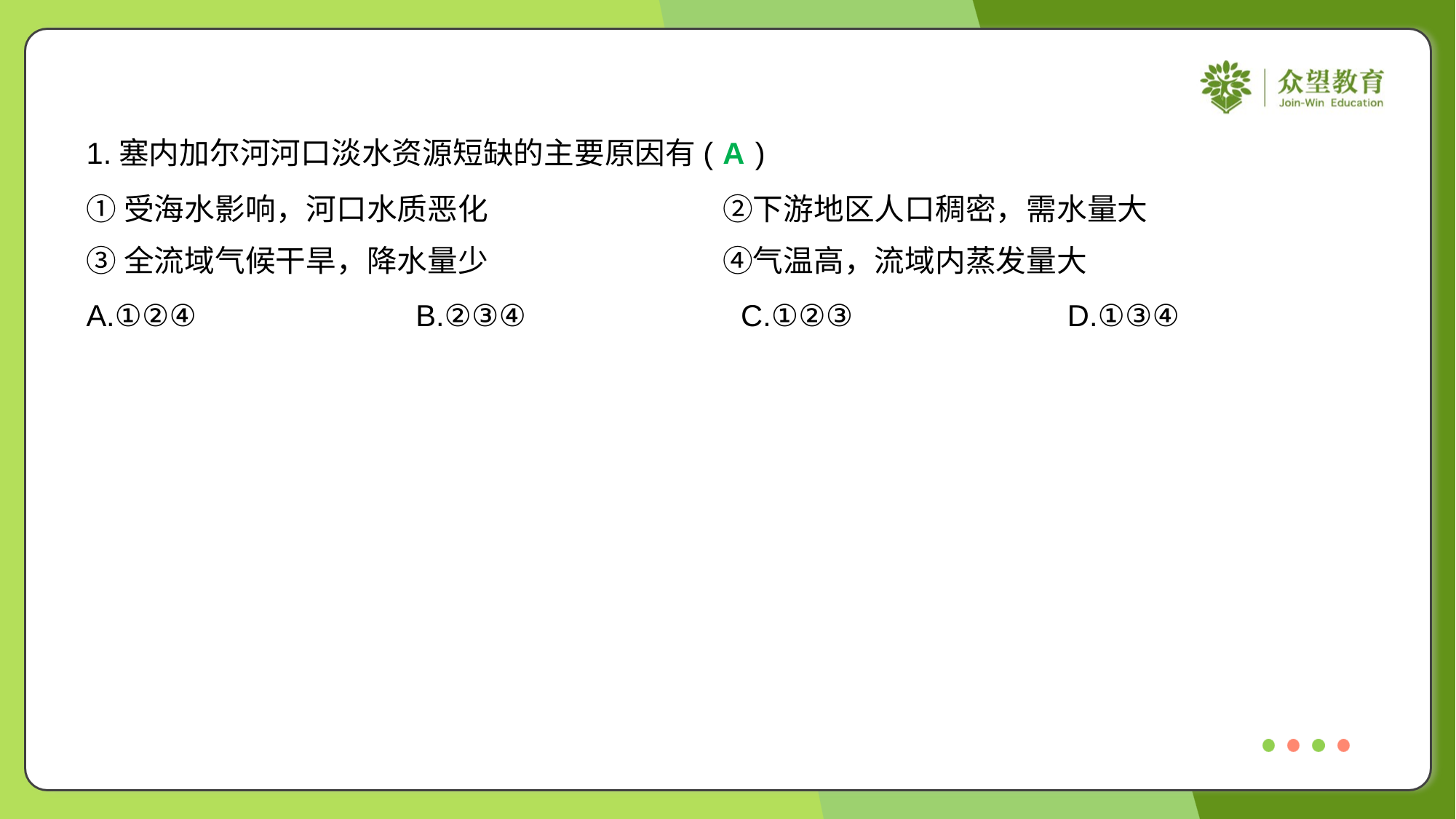

1.塞内加尔河河口淡水资源短缺的主要原因有(     )
A
①受海水影响，河口水质恶化	②下游地区人口稠密，需水量大
③全流域气候干旱，降水量少	④气温高，流域内蒸发量大
A.①②④	B.②③④	C.①②③	D.①③④